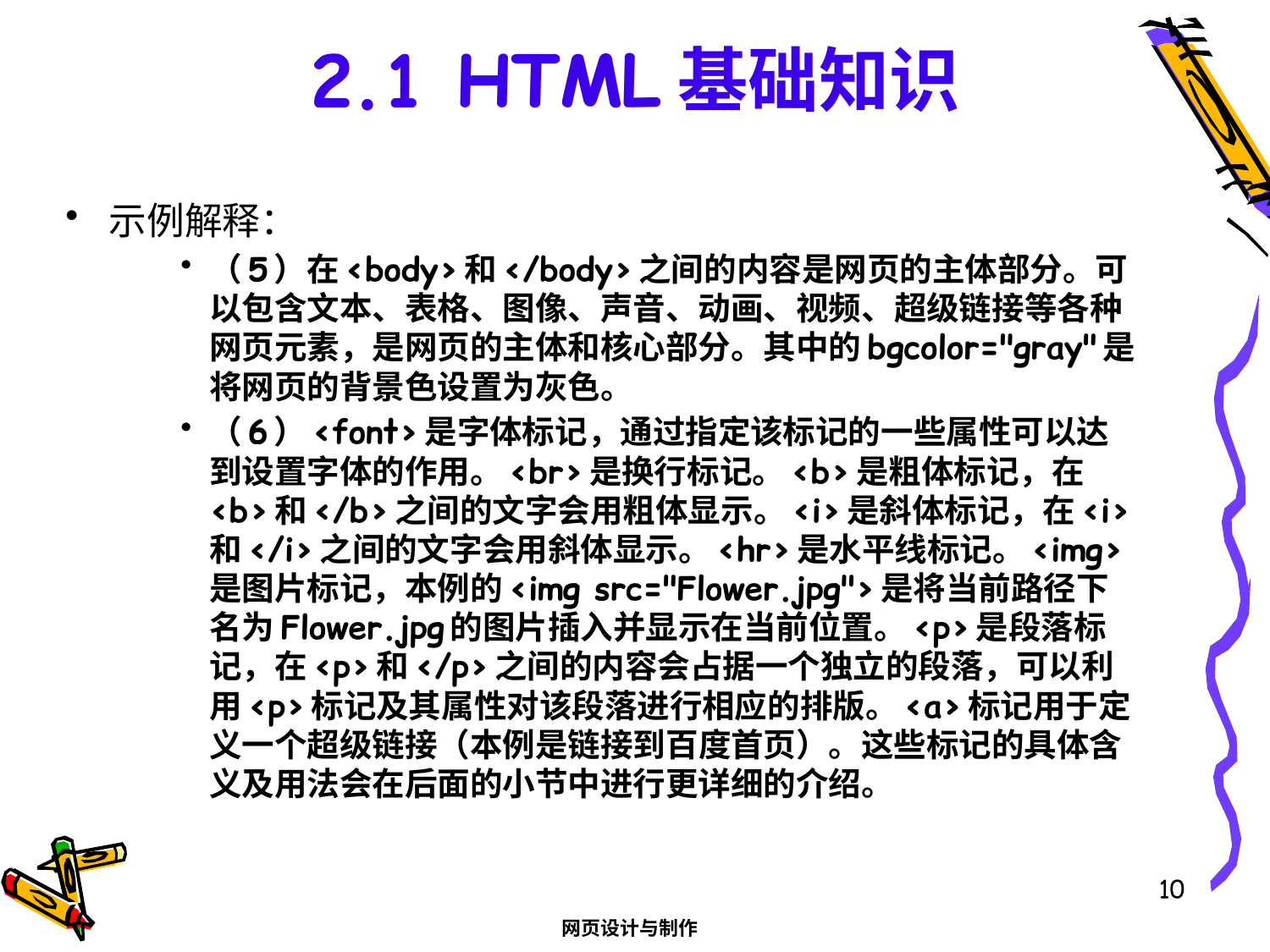

# 2.1 HTML基础知识
示例解释：
（5）在<body>和</body>之间的内容是网页的主体部分。可以包含文本、表格、图像、声音、动画、视频、超级链接等各种网页元素，是网页的主体和核心部分。其中的bgcolor="gray"是将网页的背景色设置为灰色。
（6）<font>是字体标记，通过指定该标记的一些属性可以达到设置字体的作用。<br>是换行标记。<b>是粗体标记，在<b>和</b>之间的文字会用粗体显示。<i>是斜体标记，在<i>和</i>之间的文字会用斜体显示。<hr>是水平线标记。<img>是图片标记，本例的<img src="Flower.jpg">是将当前路径下名为Flower.jpg的图片插入并显示在当前位置。<p>是段落标记，在<p>和</p>之间的内容会占据一个独立的段落，可以利用<p>标记及其属性对该段落进行相应的排版。<a>标记用于定义一个超级链接（本例是链接到百度首页）。这些标记的具体含义及用法会在后面的小节中进行更详细的介绍。
10
网页设计与制作